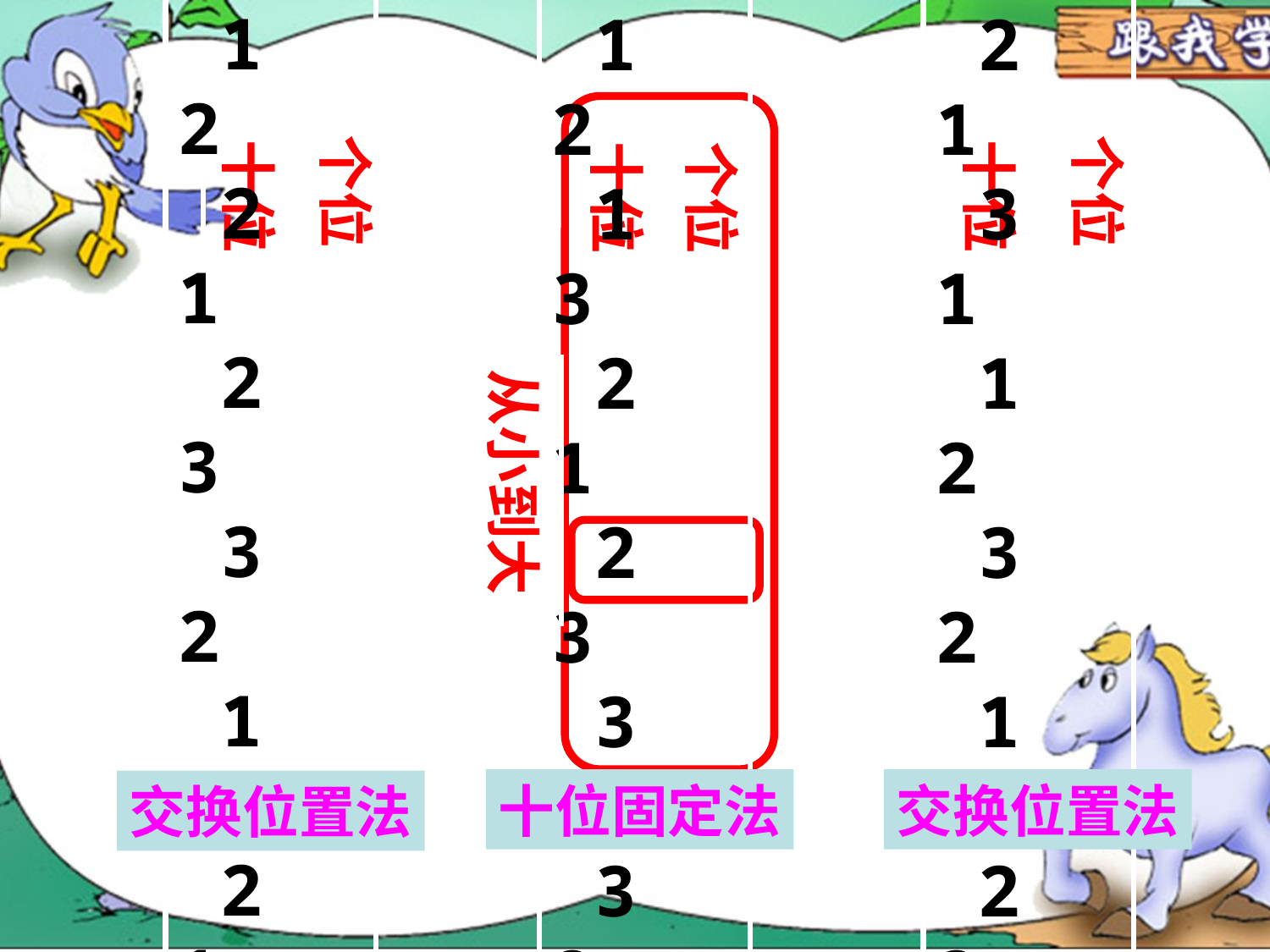

个位
十位
 1  2
 2  1
 2  3
 3  2
 1  3
 2  1
个位
十位
 2  1
 3  1
 1  2
 3  2
 1  3
 2  3
个位
十位
 1  2
 1  3
 2  1
 2  3
 3  1
 3  2
从小到大

十位固定法
交换位置法
交换位置法